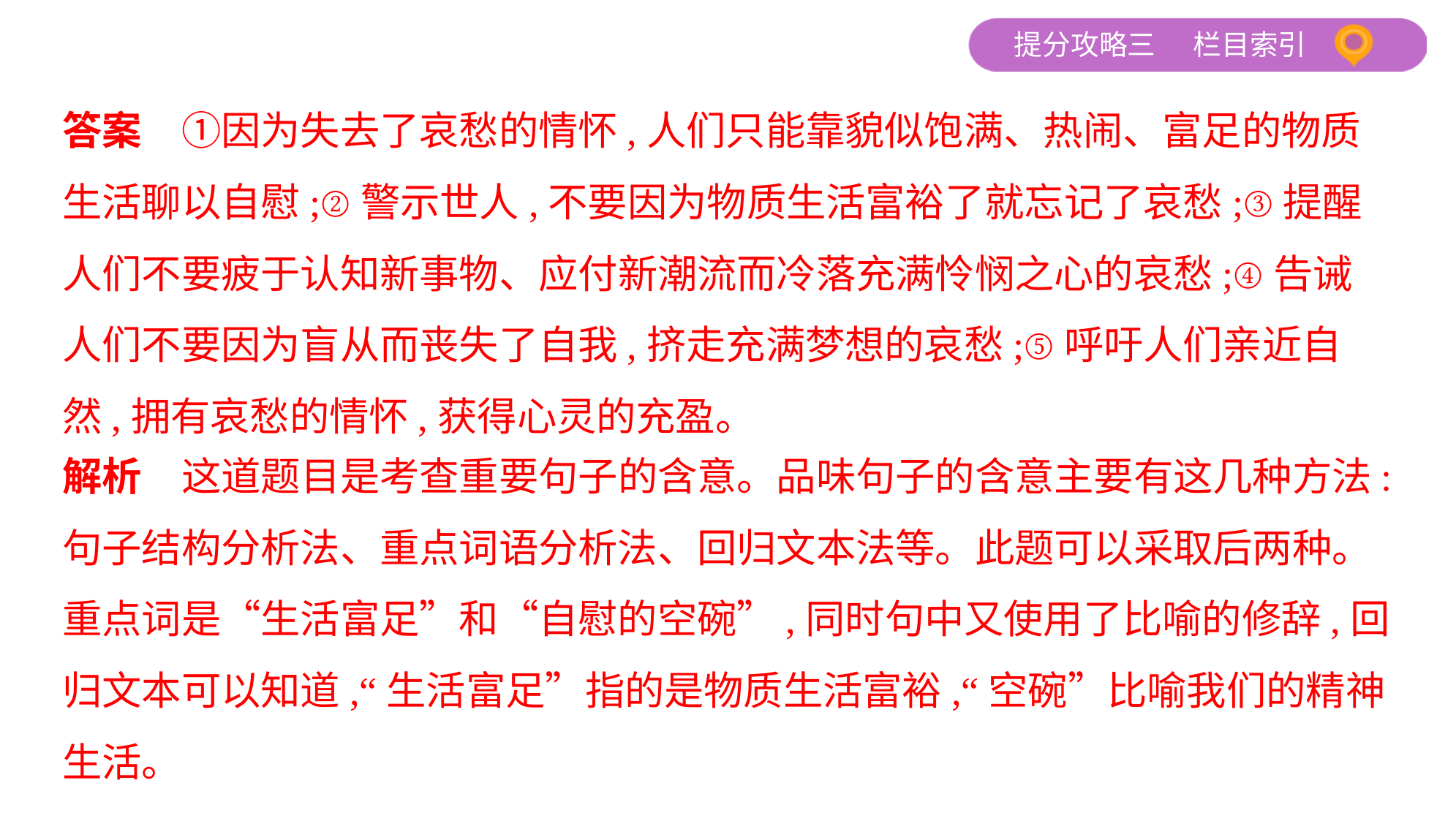

答案　①因为失去了哀愁的情怀,人们只能靠貌似饱满、热闹、富足的物质
生活聊以自慰;②警示世人,不要因为物质生活富裕了就忘记了哀愁;③提醒
人们不要疲于认知新事物、应付新潮流而冷落充满怜悯之心的哀愁;④告诫
人们不要因为盲从而丧失了自我,挤走充满梦想的哀愁;⑤呼吁人们亲近自
然,拥有哀愁的情怀,获得心灵的充盈。
解析　这道题目是考查重要句子的含意。品味句子的含意主要有这几种方法:句子结构分析法、重点词语分析法、回归文本法等。此题可以采取后两种。重点词是“生活富足”和“自慰的空碗”,同时句中又使用了比喻的修辞,回归文本可以知道,“生活富足”指的是物质生活富裕,“空碗”比喻我们的精神生活。